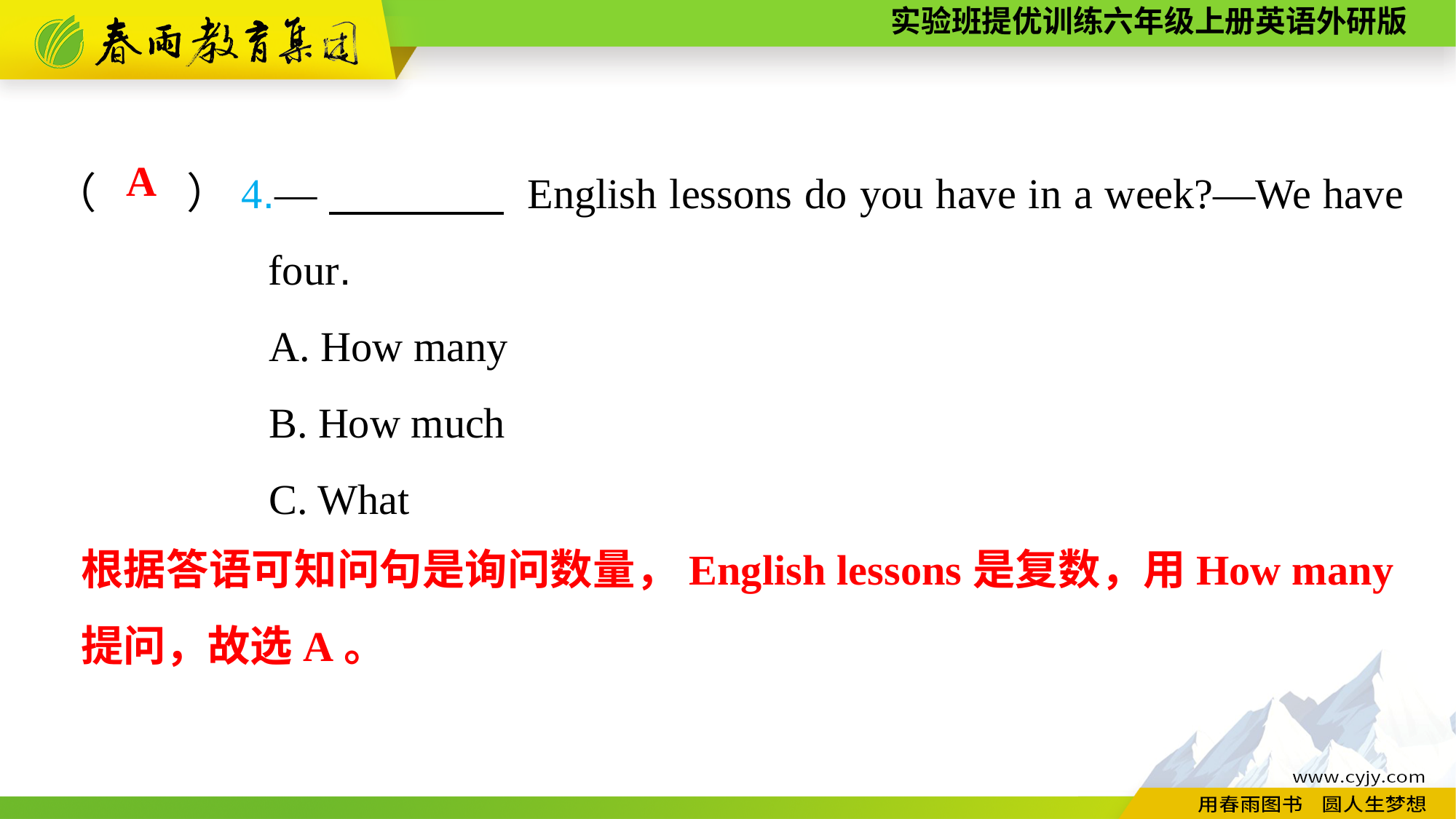

（　　）4.—　　　　 English lessons do you have in a week?—We have four.
A. How many
B. How much
C. What
A
根据答语可知问句是询问数量，English lessons是复数，用How many提问，故选A。